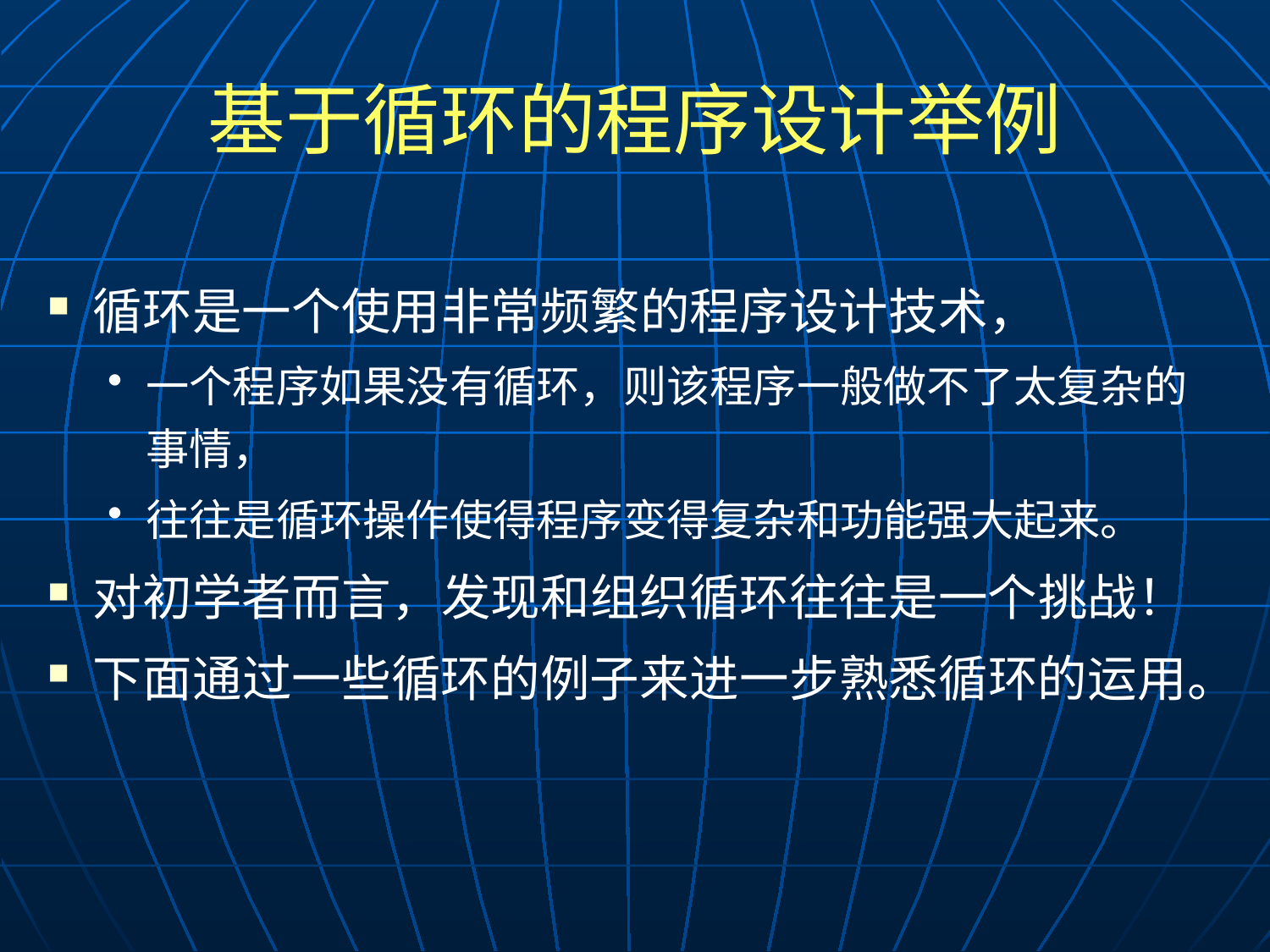

# 基于循环的程序设计举例
循环是一个使用非常频繁的程序设计技术，
一个程序如果没有循环，则该程序一般做不了太复杂的事情，
往往是循环操作使得程序变得复杂和功能强大起来。
对初学者而言，发现和组织循环往往是一个挑战！
下面通过一些循环的例子来进一步熟悉循环的运用。